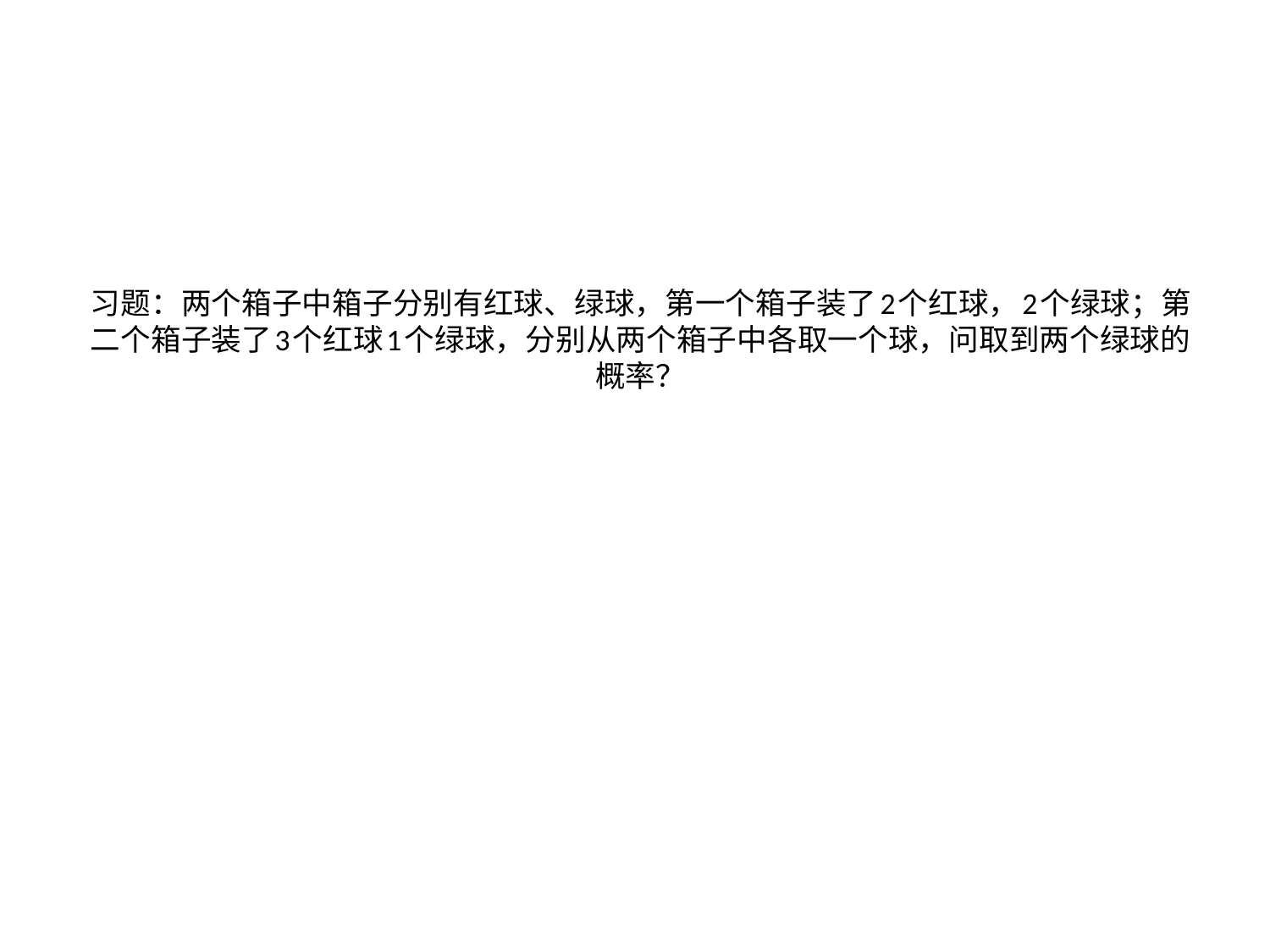

# 习题：两个箱子中箱子分别有红球、绿球，第一个箱子装了2个红球，2个绿球；第二个箱子装了3个红球1个绿球，分别从两个箱子中各取一个球，问取到两个绿球的概率？